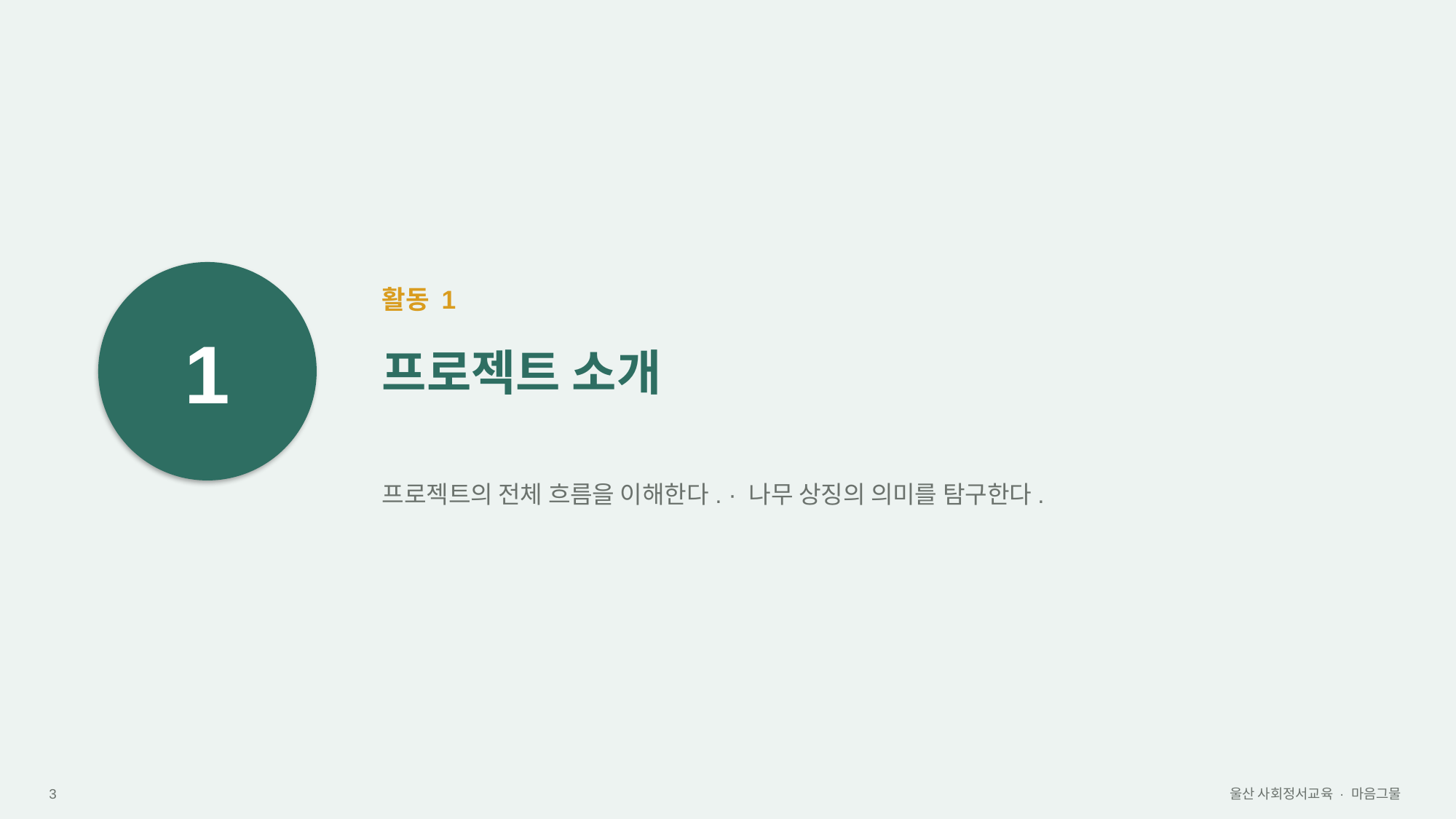

1
활동 1
프로젝트 소개
프로젝트의 전체 흐름을 이해한다. · 나무 상징의 의미를 탐구한다.
3
울산 사회정서교육 · 마음그물